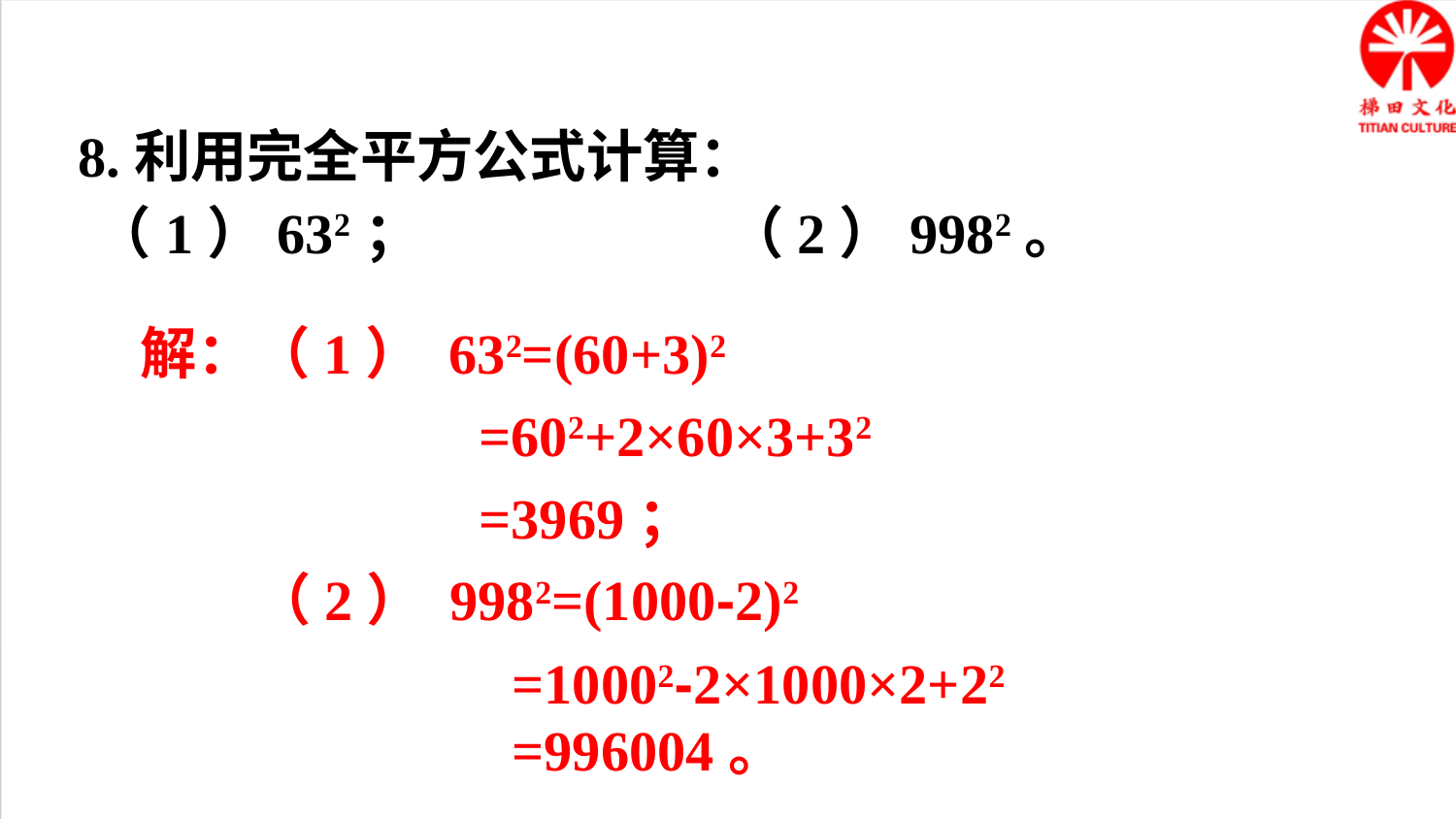

8.利用完全平方公式计算：
（1）632；
（2）9982。
解：（1） 632=(60+3)2
=602+2×60×3+32
=3969；
（2） 9982=(1000-2)2
=10002-2×1000×2+22
=996004。